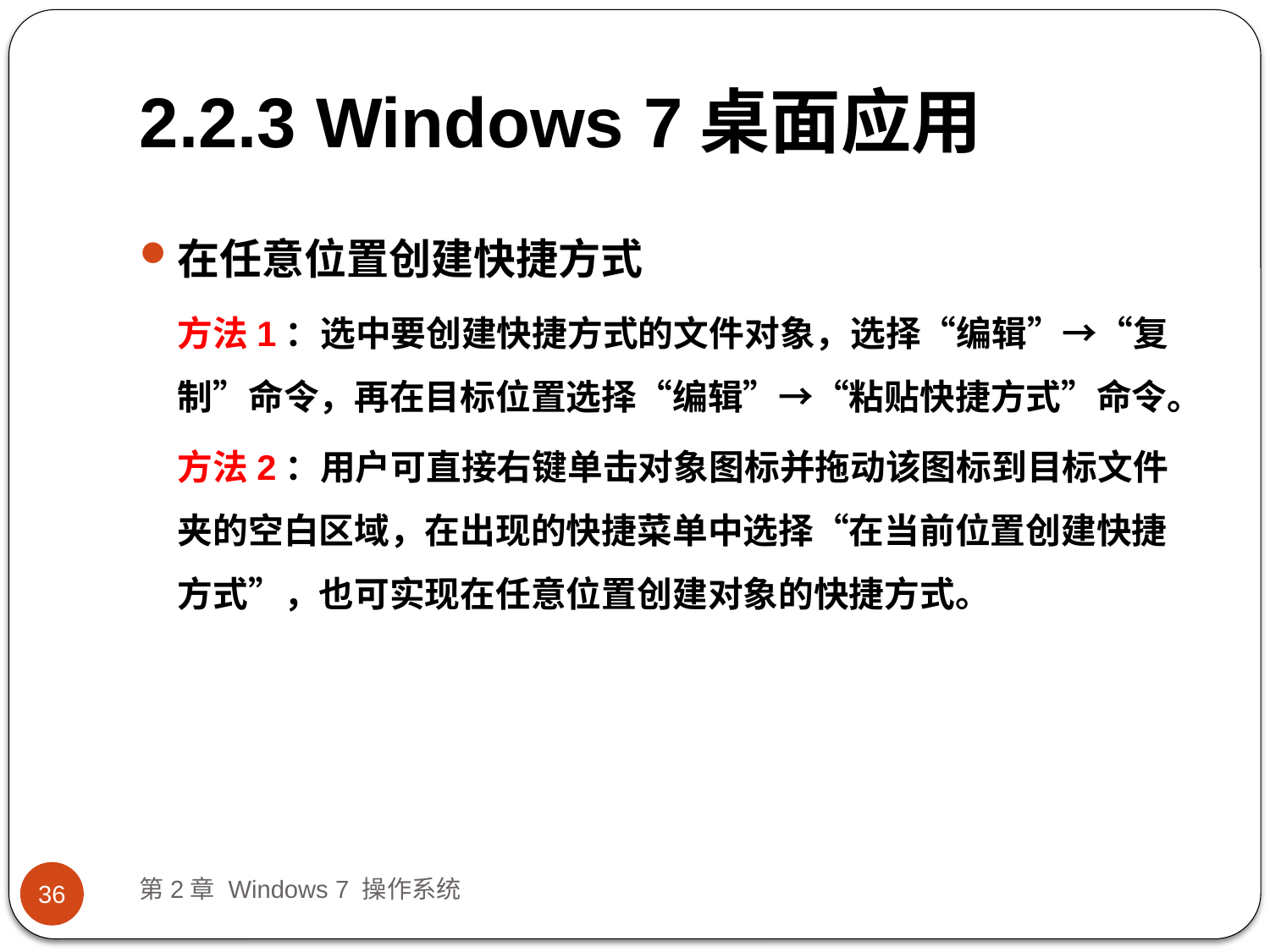

# 2.2.3 Windows 7桌面应用
在任意位置创建快捷方式
方法1：选中要创建快捷方式的文件对象，选择“编辑”→“复制”命令，再在目标位置选择“编辑”→“粘贴快捷方式”命令。
方法2：用户可直接右键单击对象图标并拖动该图标到目标文件夹的空白区域，在出现的快捷菜单中选择“在当前位置创建快捷方式”，也可实现在任意位置创建对象的快捷方式。

第2章 Windows 7 操作系统
36